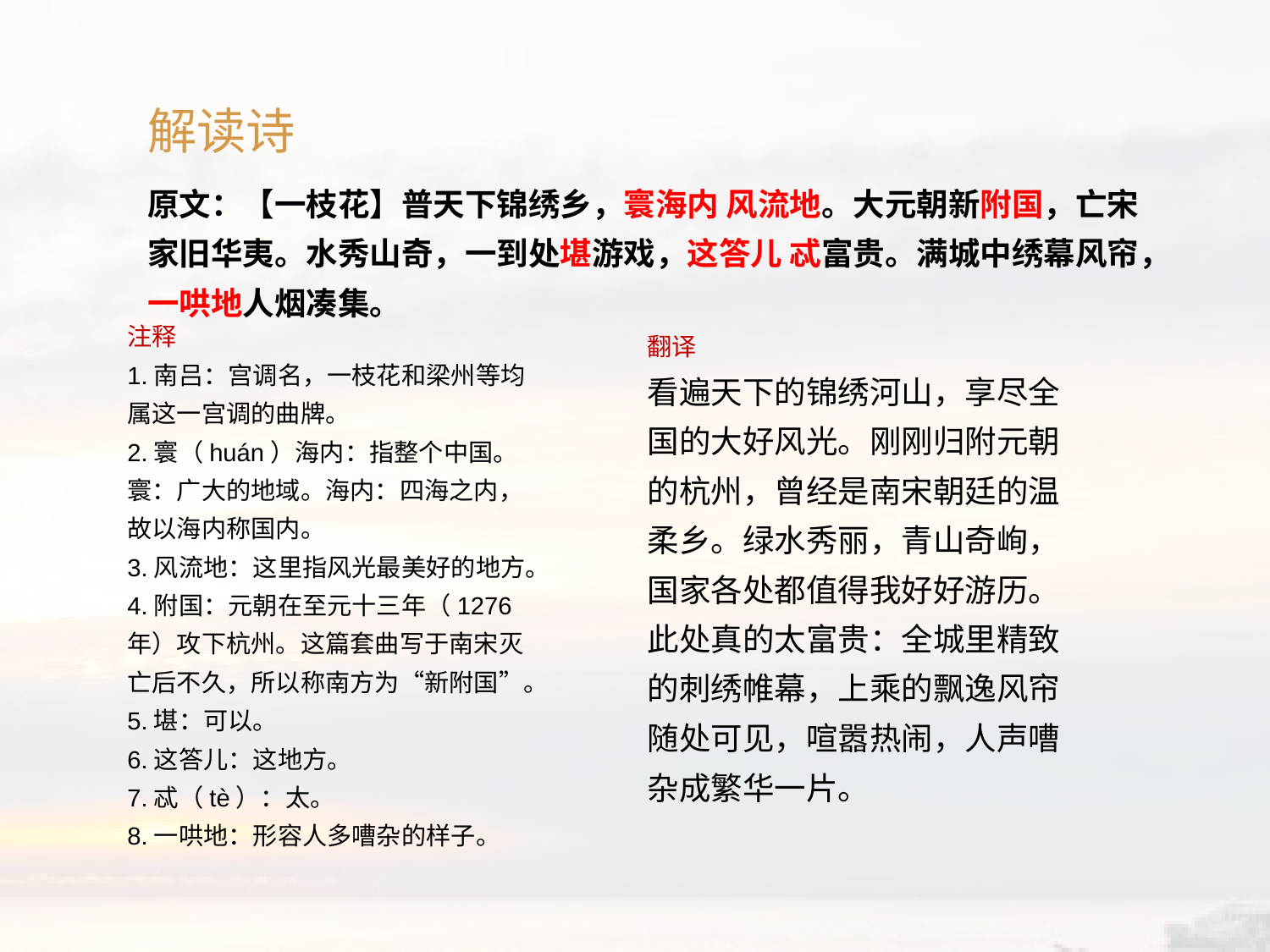

解读诗
原文：【一枝花】普天下锦绣乡，寰海内 风流地。大元朝新附国，亡宋家旧华夷。水秀山奇，一到处堪游戏，这答儿 忒富贵。满城中绣幕风帘，一哄地人烟凑集。
注释
1.南吕：宫调名，一枝花和梁州等均属这一宫调的曲牌。
2.寰（huán）海内：指整个中国。寰：广大的地域。海内：四海之内，故以海内称国内。
3.风流地：这里指风光最美好的地方。
4.附国：元朝在至元十三年（1276年）攻下杭州。这篇套曲写于南宋灭亡后不久，所以称南方为“新附国”。
5.堪：可以。
6.这答儿：这地方。
7.忒（tè）：太。
8.一哄地：形容人多嘈杂的样子。
翻译
看遍天下的锦绣河山，享尽全国的大好风光。刚刚归附元朝的杭州，曾经是南宋朝廷的温柔乡。绿水秀丽，青山奇峋，国家各处都值得我好好游历。此处真的太富贵：全城里精致的刺绣帷幕，上乘的飘逸风帘随处可见，喧嚣热闹，人声嘈杂成繁华一片。